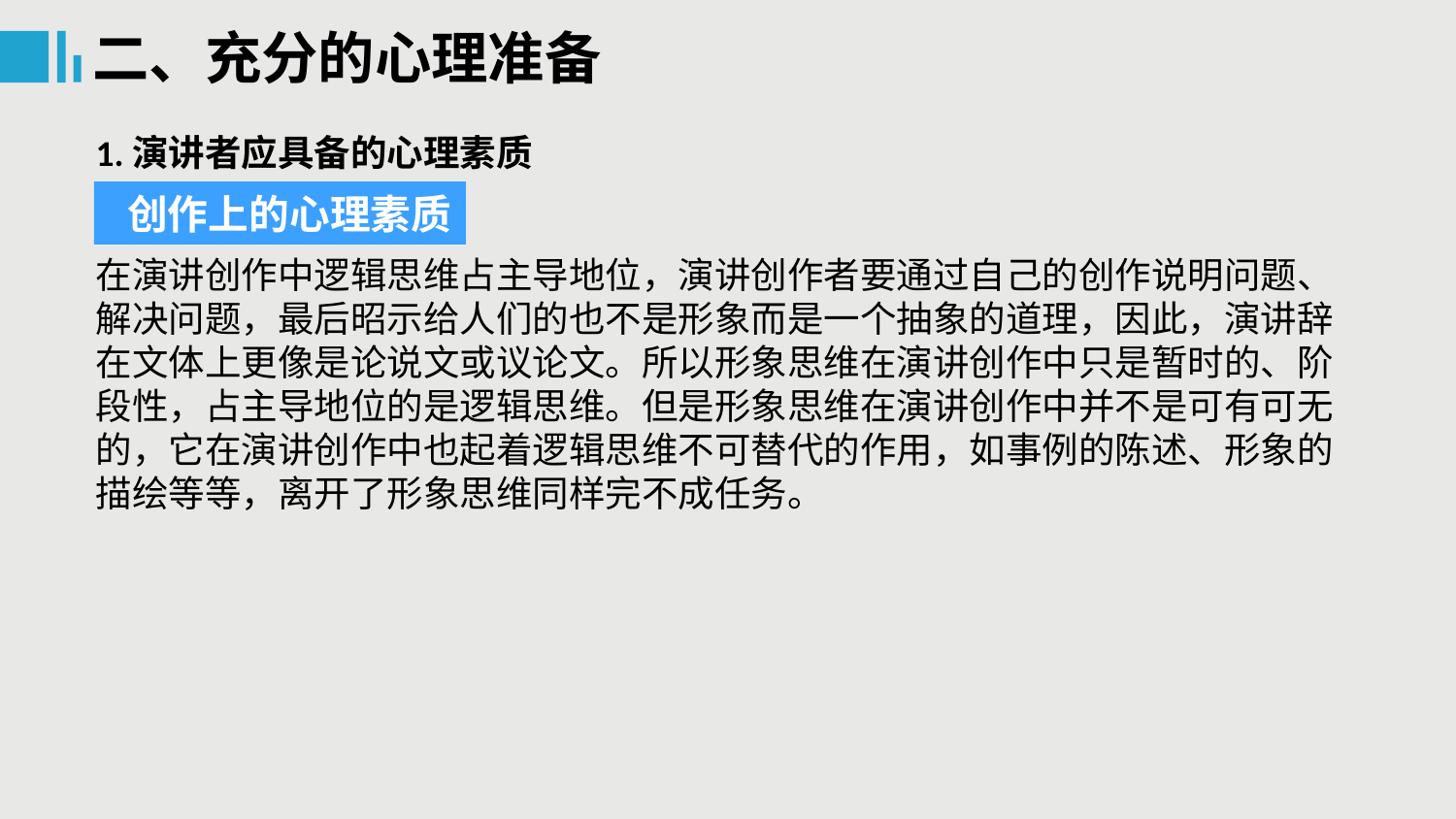

二、充分的心理准备

1.演讲者应具备的心理素质
 创作上的心理素质
在演讲创作中逻辑思维占主导地位，演讲创作者要通过自己的创作说明问题、解决问题，最后昭示给人们的也不是形象而是一个抽象的道理，因此，演讲辞在文体上更像是论说文或议论文。所以形象思维在演讲创作中只是暂时的、阶段性，占主导地位的是逻辑思维。但是形象思维在演讲创作中并不是可有可无的，它在演讲创作中也起着逻辑思维不可替代的作用，如事例的陈述、形象的描绘等等，离开了形象思维同样完不成任务。